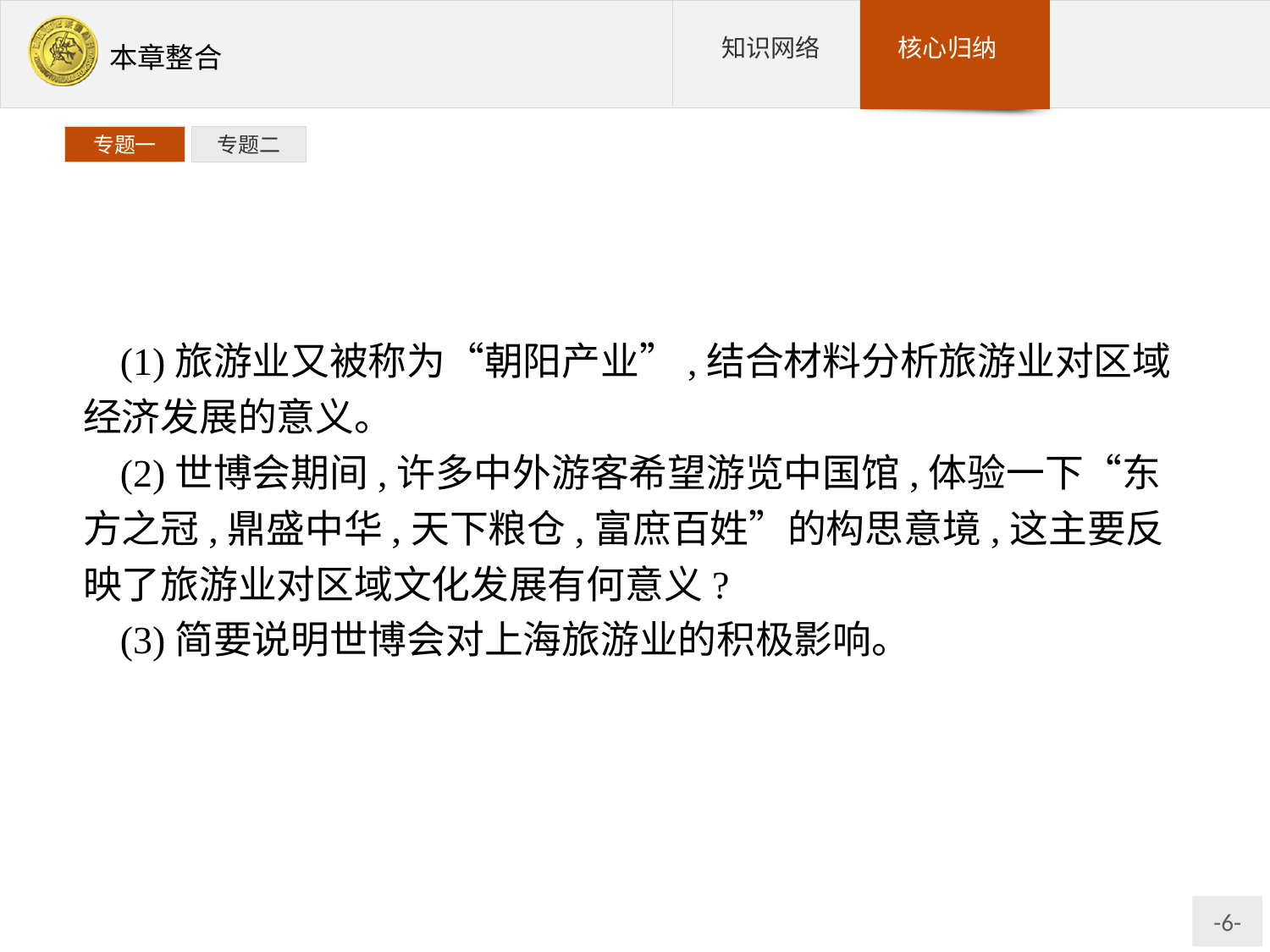

专题一
专题二
(1)旅游业又被称为“朝阳产业”,结合材料分析旅游业对区域经济发展的意义。
(2)世博会期间,许多中外游客希望游览中国馆,体验一下“东方之冠,鼎盛中华,天下粮仓,富庶百姓”的构思意境,这主要反映了旅游业对区域文化发展有何意义?
(3)简要说明世博会对上海旅游业的积极影响。